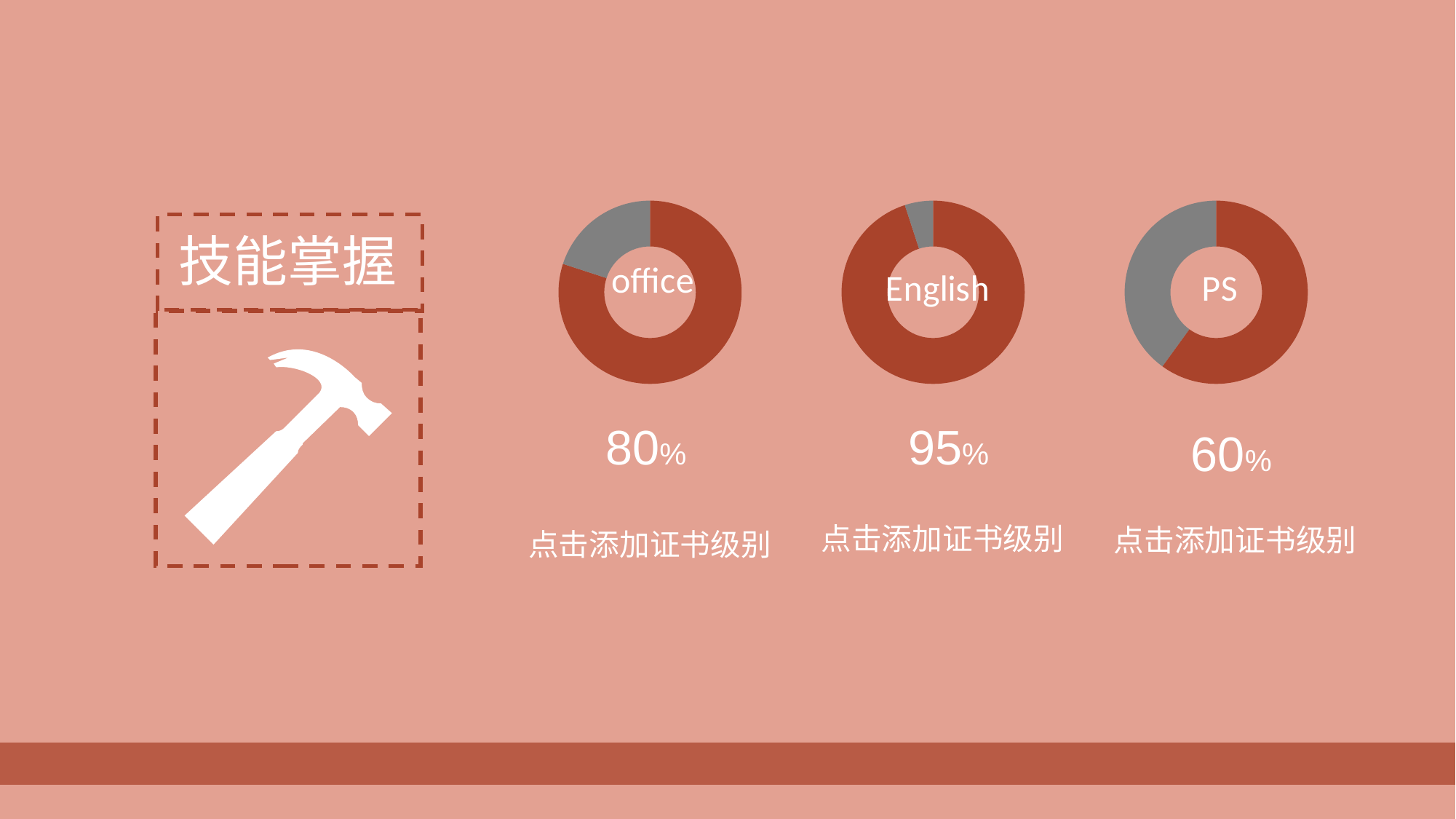

### Chart:

| Category | office |
|---|---|
| office | 80.0 |
| 辅助 | 20.0 |

### Chart:

| Category | English |
|---|---|
| English | 95.0 |
| 辅助 | 5.0 |

### Chart:

| Category | PS |
|---|---|
| PS | 60.0 |
| 辅助 | 40.0 |
技能掌握

80%
95%
60%
点击添加证书级别
点击添加证书级别
点击添加证书级别